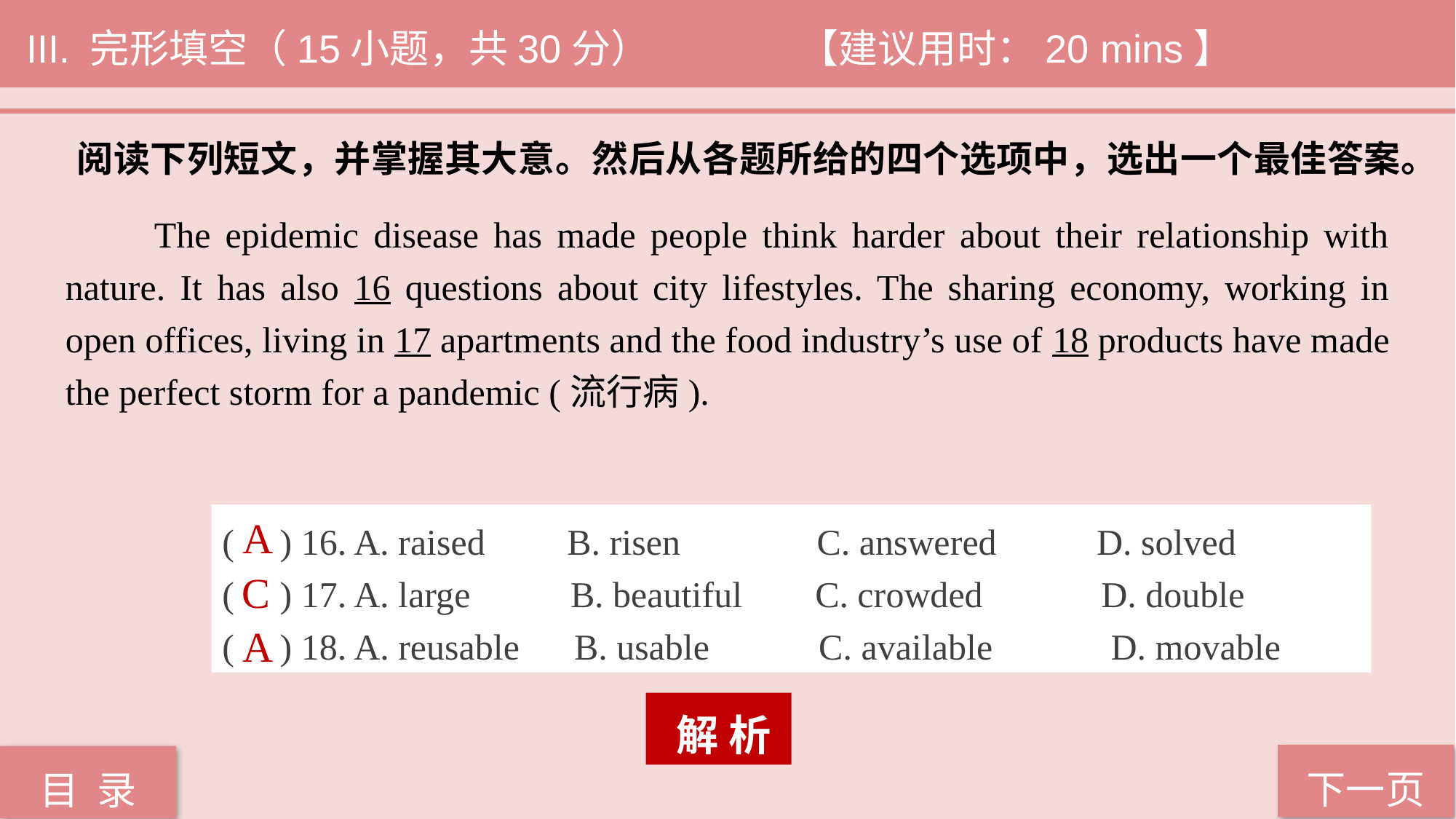

III. 完形填空（15小题，共30分） 		 【建议用时：20 mins】
阅读下列短文，并掌握其大意。然后从各题所给的四个选项中，选出一个最佳答案。
      The epidemic disease has made people think harder about their relationship with nature. It has also 16 questions about city lifestyles. The sharing economy, working in open offices, living in 17 apartments and the food industry’s use of 18 products have made the perfect storm for a pandemic (流行病).
(     ) 16. A. raised         B. risen               C. answered           D. solved
(     ) 17. A. large           B. beautiful        C. crowded             D. double
(     ) 18. A. reusable      B. usable            C. available             D. movable
A
C
A
 解 析